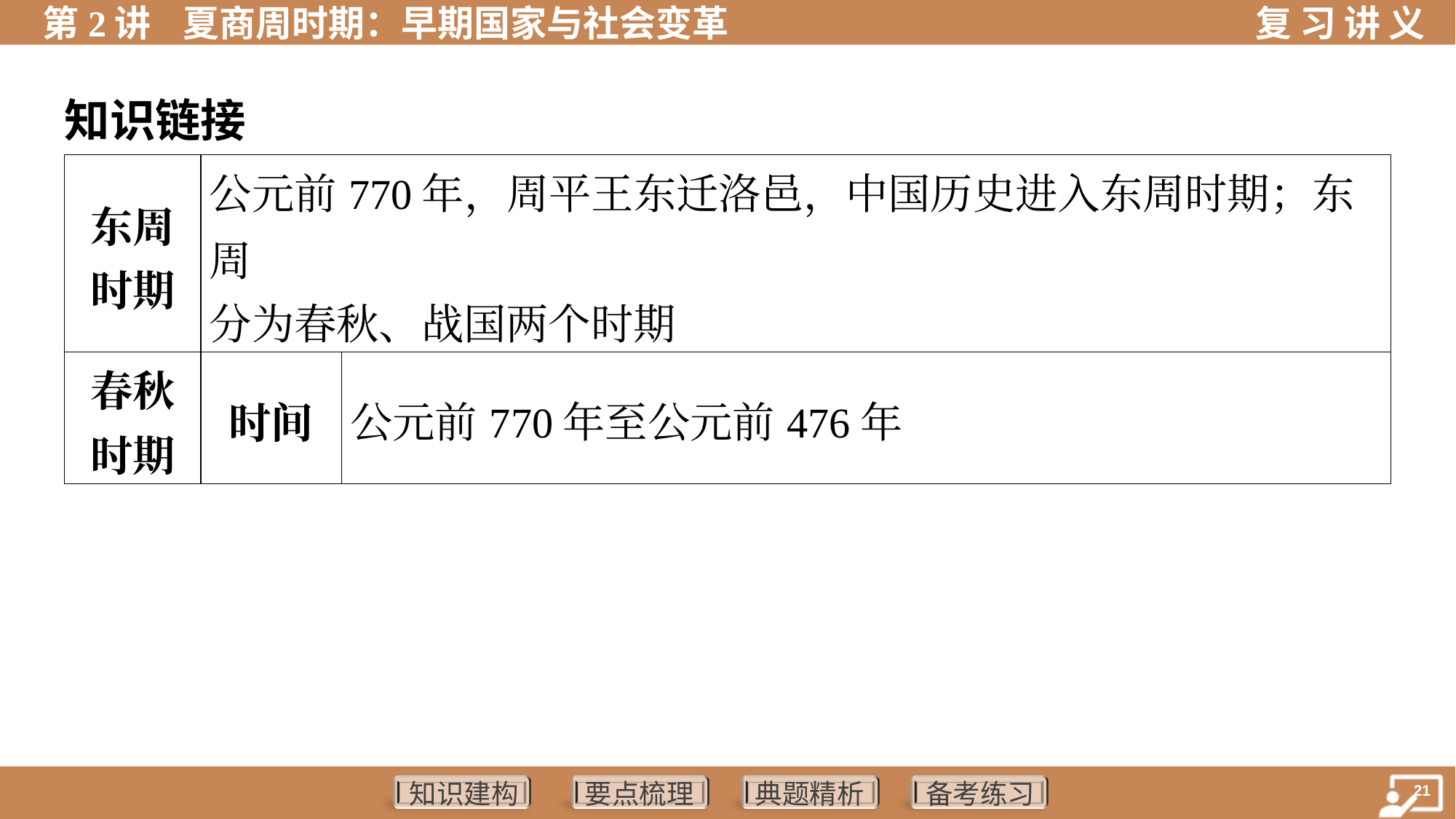

知识链接
| 东周 时期 | 公元前770年，周平王东迁洛邑，中国历史进入东周时期；东周 分为春秋、战国两个时期 |  |  |  |
| --- | --- | --- | --- | --- |
| 春秋 时期 | 时间 | 公元前770年至公元前476年 |  |  |